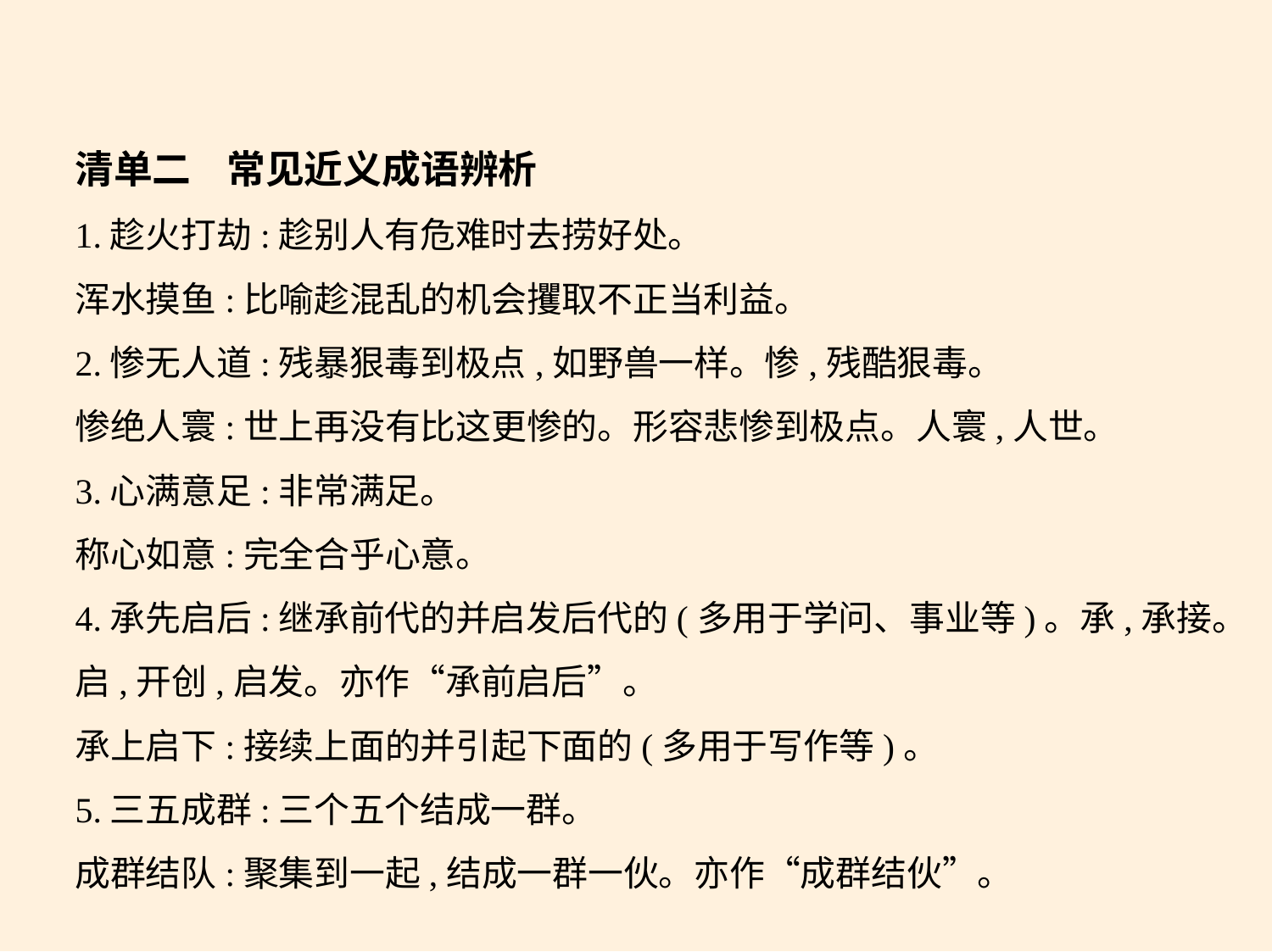

清单二    常见近义成语辨析
1.趁火打劫:趁别人有危难时去捞好处。
浑水摸鱼:比喻趁混乱的机会攫取不正当利益。
2.惨无人道:残暴狠毒到极点,如野兽一样。惨,残酷狠毒。
惨绝人寰:世上再没有比这更惨的。形容悲惨到极点。人寰,人世。
3.心满意足:非常满足。
称心如意:完全合乎心意。
4.承先启后:继承前代的并启发后代的(多用于学问、事业等)。承,承接。
启,开创,启发。亦作“承前启后”。
承上启下:接续上面的并引起下面的(多用于写作等)。
5.三五成群:三个五个结成一群。
成群结队:聚集到一起,结成一群一伙。亦作“成群结伙”。